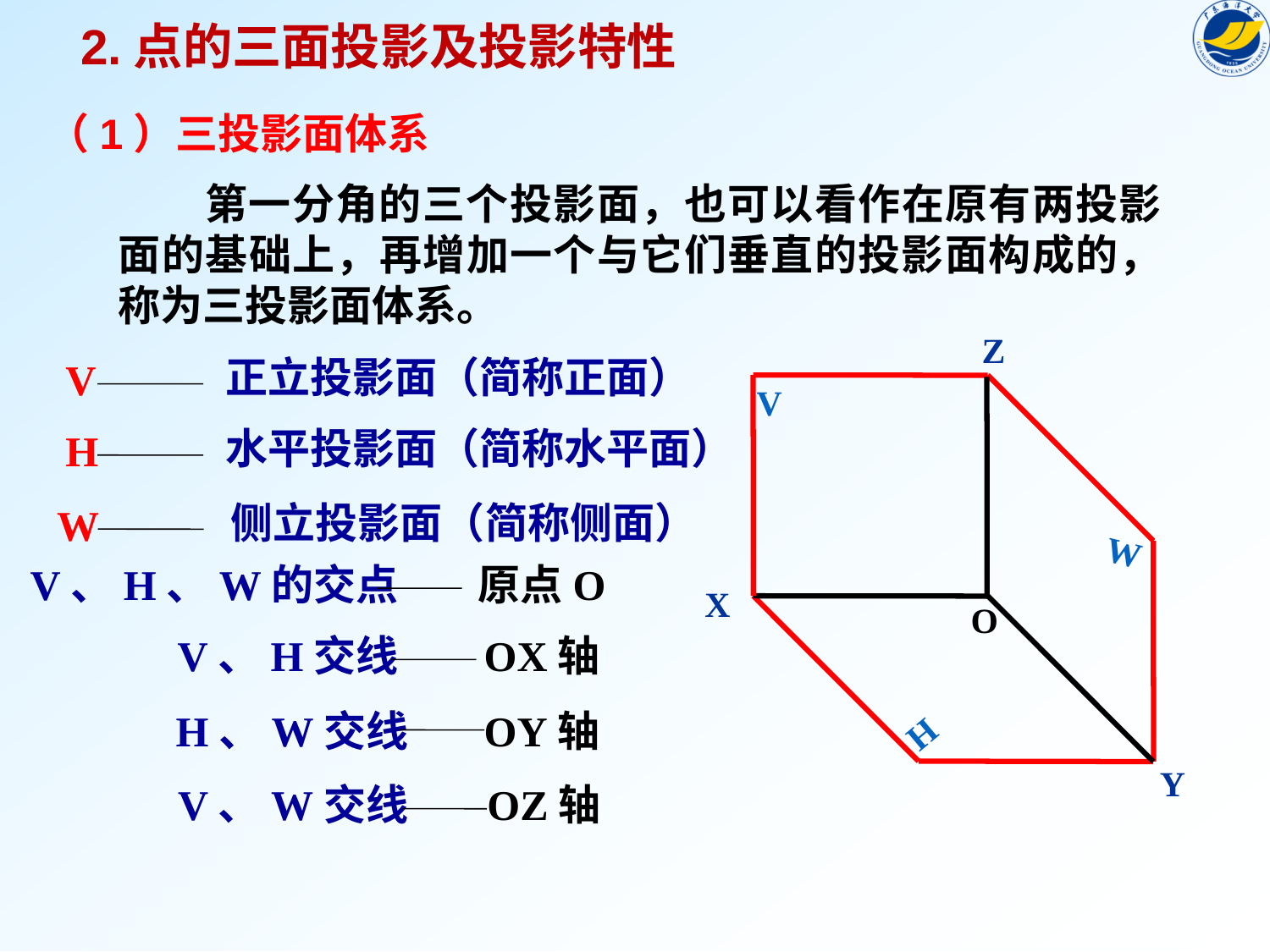

2.点的三面投影及投影特性
（1）三投影面体系
       第一分角的三个投影面，也可以看作在原有两投影面的基础上，再增加一个与它们垂直的投影面构成的，称为三投影面体系。
Z
正立投影面（简称正面）
V

水平投影面（简称水平面）
H

V
H

侧立投影面（简称侧面）
W

W
V、H、W的交点
原点O

X
O
V、H交线
OX轴

H、W交线
OY轴

Y
V、W交线
OZ轴